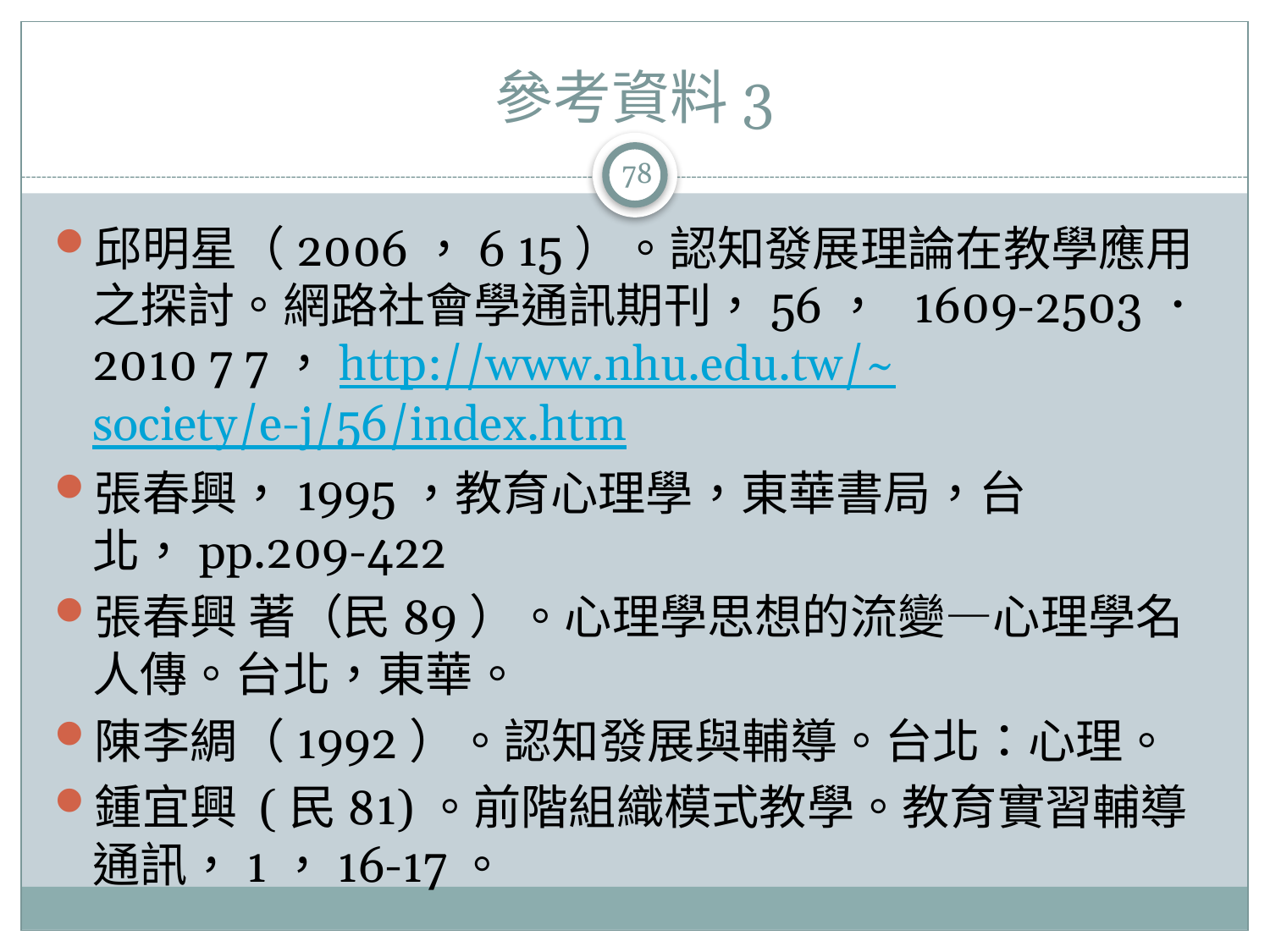

# 參考資料3
78
邱明星（2006，6 15）。認知發展理論在教學應用之探討。網路社會學通訊期刊，56，  1609-2503．2010 7 7，http://www.nhu.edu.tw/~society/e-j/56/index.htm
張春興，1995，教育心理學，東華書局，台北，pp.209-422
張春興 著（民89）。心理學思想的流變—心理學名人傳。台北，東華。
陳李綢（1992）。認知發展與輔導。台北：心理。
鍾宜興 (民81)。前階組織模式教學。教育實習輔導通訊，1，16-17。